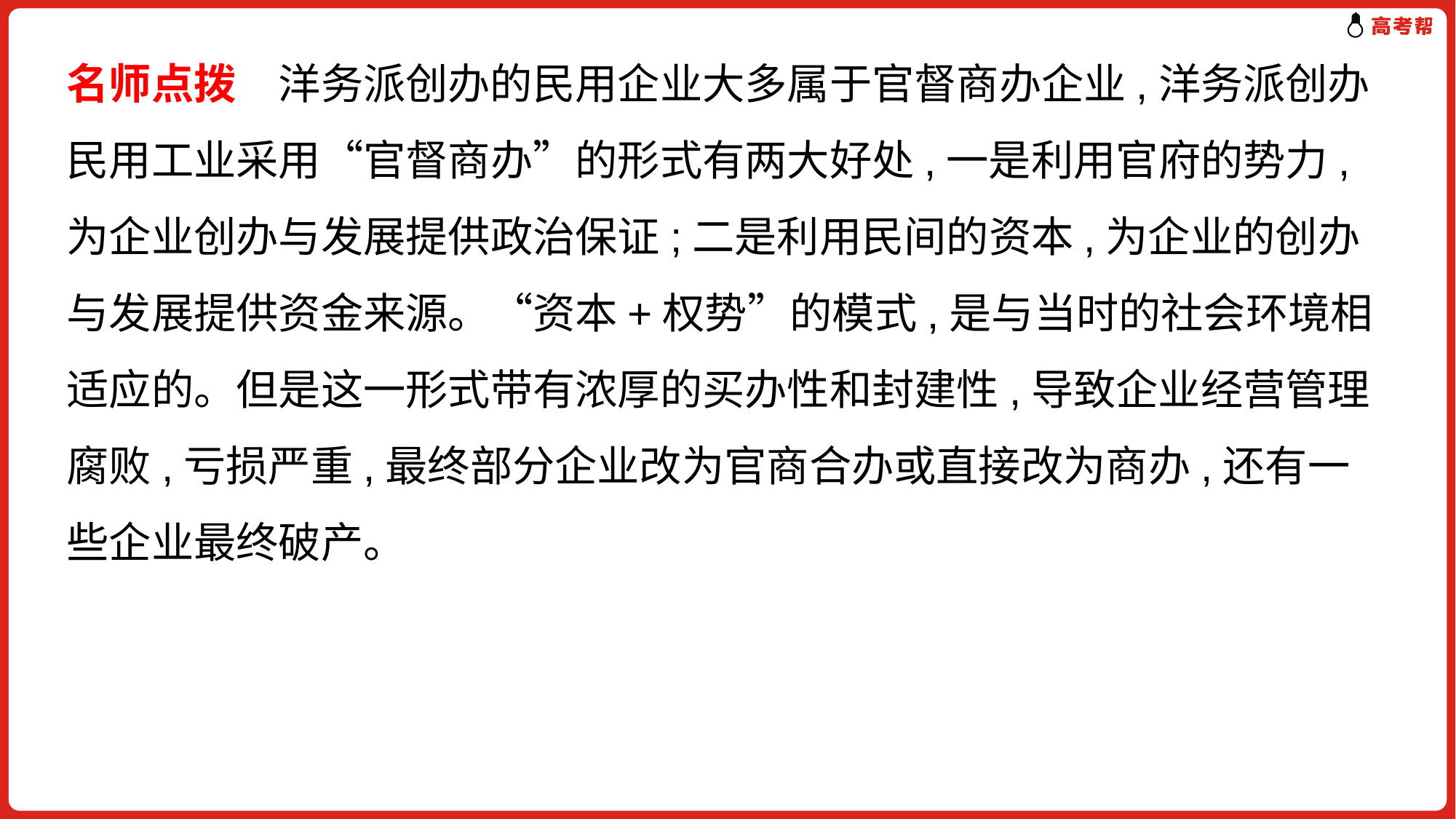

名师点拨　洋务派创办的民用企业大多属于官督商办企业,洋务派创办民用工业采用“官督商办”的形式有两大好处,一是利用官府的势力,为企业创办与发展提供政治保证;二是利用民间的资本,为企业的创办与发展提供资金来源。“资本+权势”的模式,是与当时的社会环境相适应的。但是这一形式带有浓厚的买办性和封建性,导致企业经营管理腐败,亏损严重,最终部分企业改为官商合办或直接改为商办,还有一些企业最终破产。